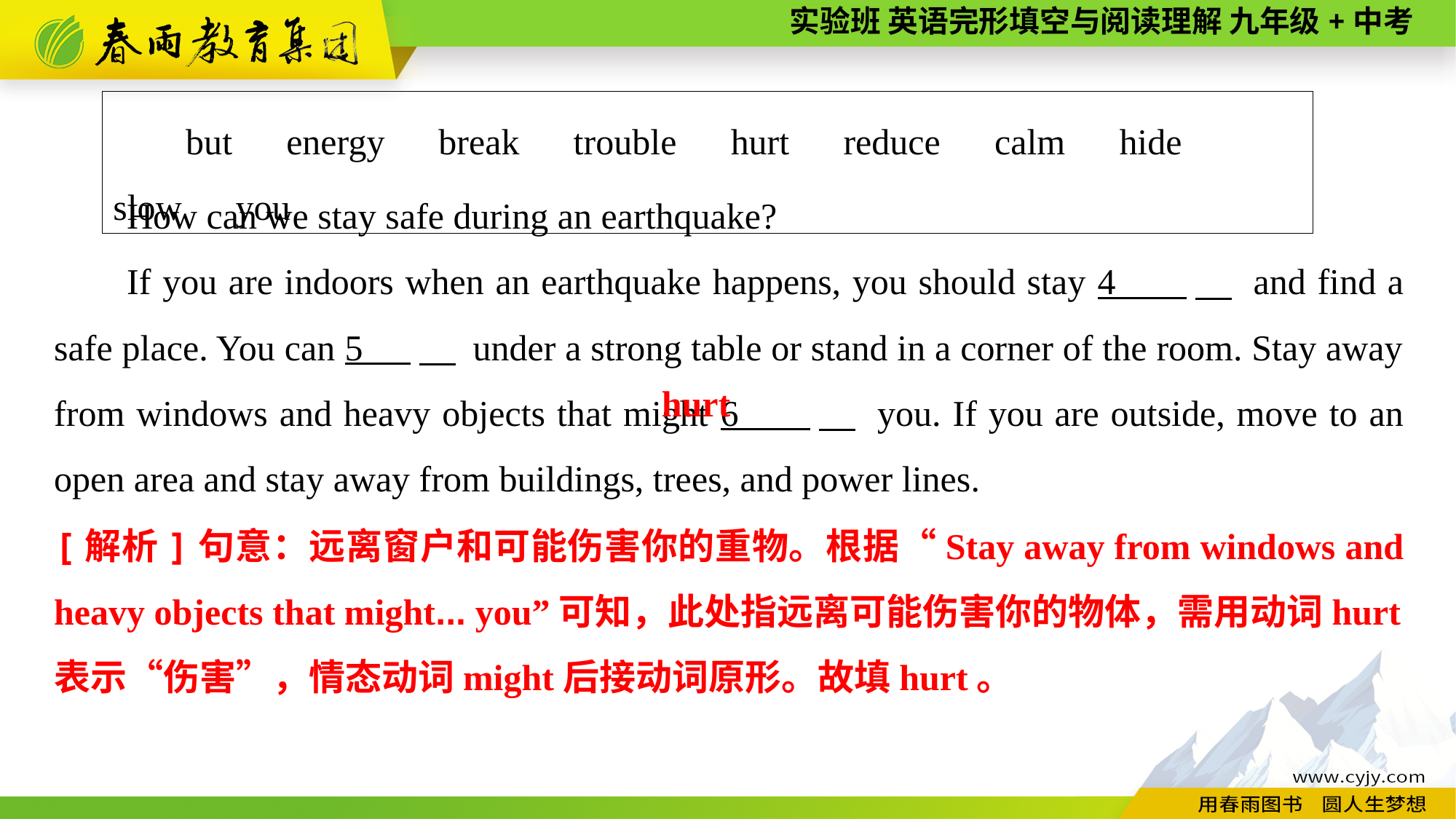

but　energy　break　trouble　hurt　reduce　calm　hide　slow　you
How can we stay safe during an earthquake?
If you are indoors when an earthquake happens, you should stay 4      　 and find a safe place. You can 5     　 under a strong table or stand in a corner of the room. Stay away from windows and heavy objects that might 6      　 you. If you are outside, move to an open area and stay away from buildings, trees, and power lines.
hurt
[解析]句意：远离窗户和可能伤害你的重物。根据“Stay away from windows and heavy objects that might... you”可知，此处指远离可能伤害你的物体，需用动词hurt表示“伤害”，情态动词might后接动词原形。故填hurt。